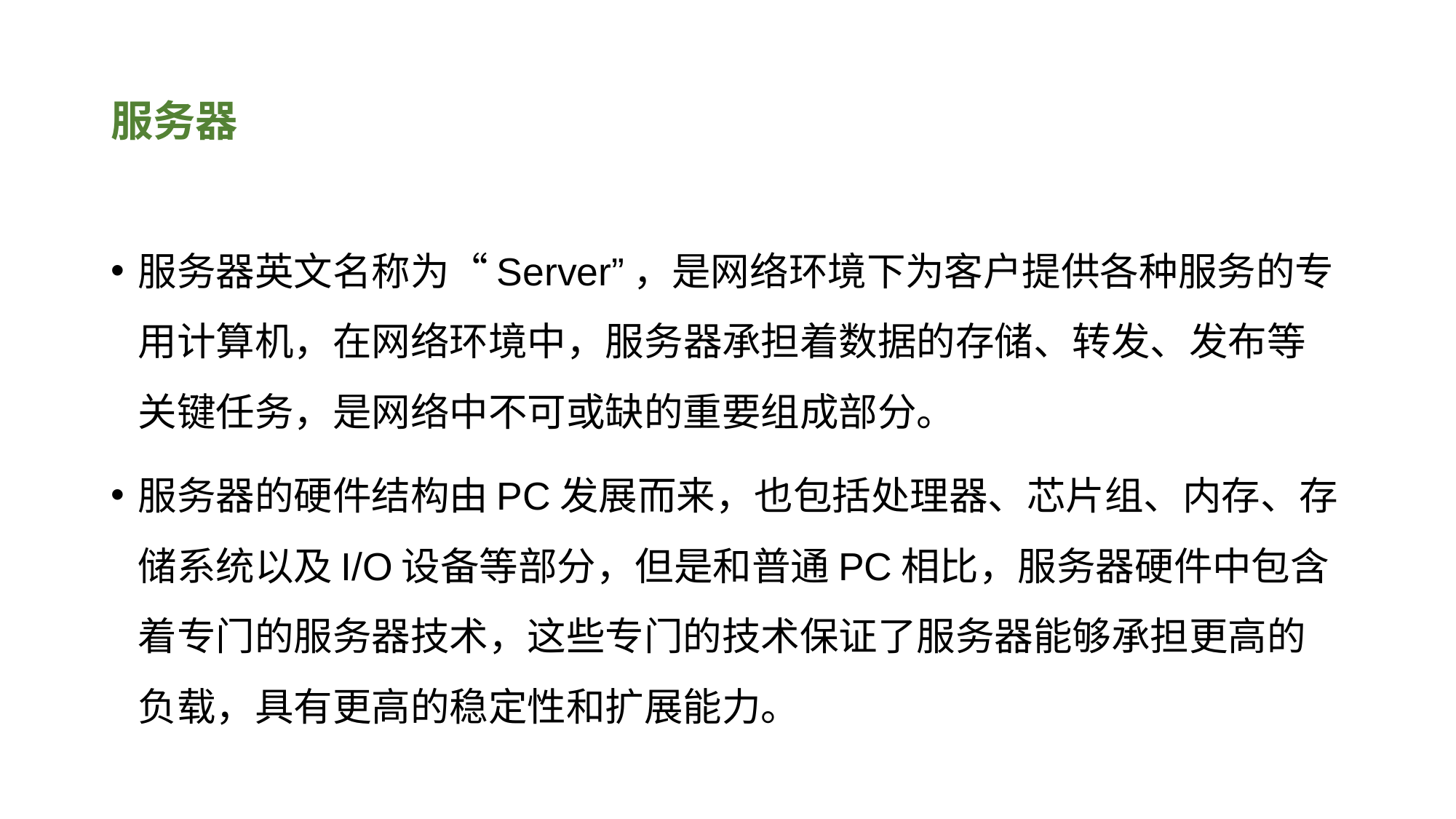

# 服务器
服务器英文名称为“Server”，是网络环境下为客户提供各种服务的专用计算机，在网络环境中，服务器承担着数据的存储、转发、发布等关键任务，是网络中不可或缺的重要组成部分。
服务器的硬件结构由PC发展而来，也包括处理器、芯片组、内存、存储系统以及I/O设备等部分，但是和普通PC相比，服务器硬件中包含着专门的服务器技术，这些专门的技术保证了服务器能够承担更高的负载，具有更高的稳定性和扩展能力。